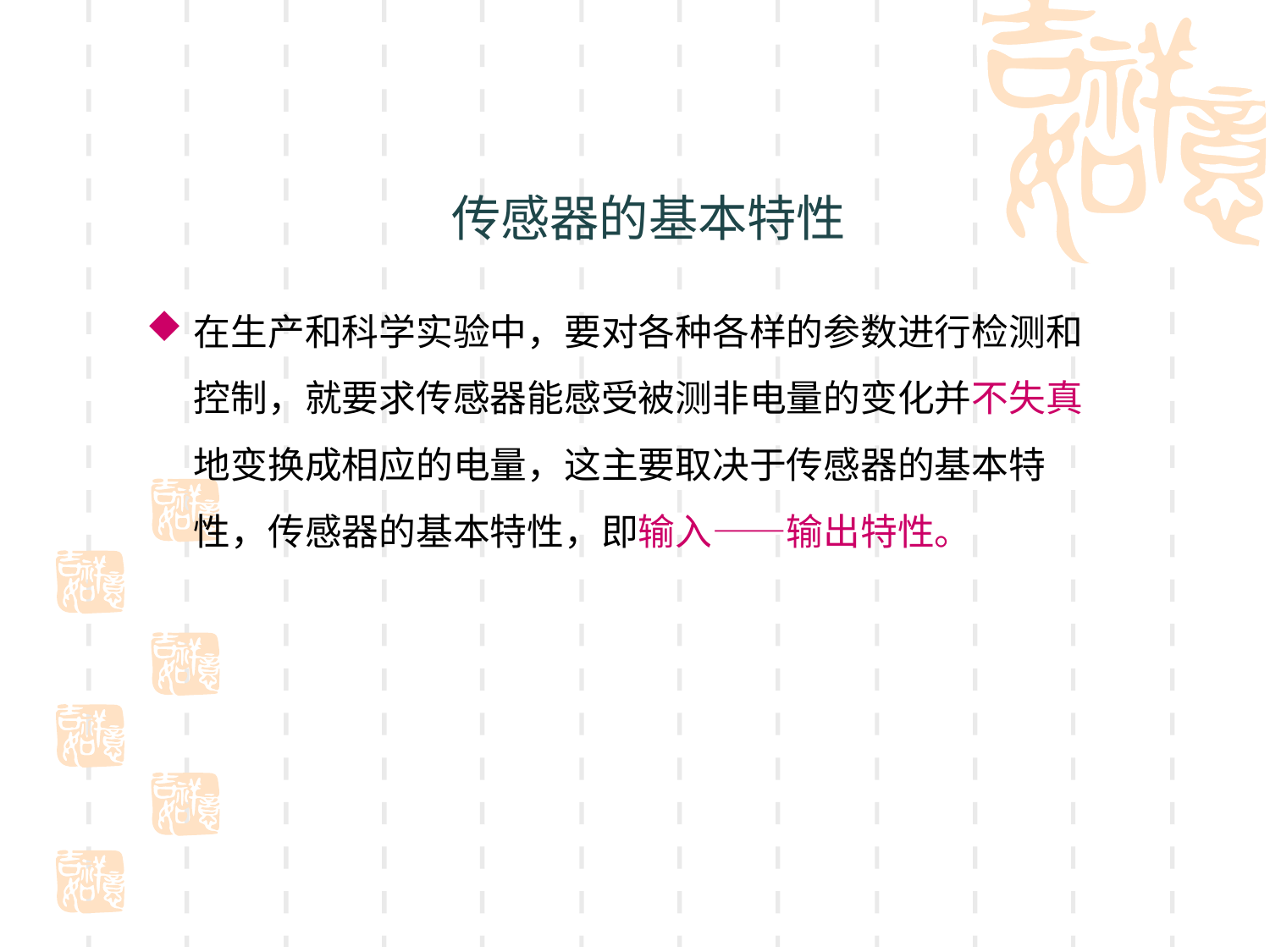

# 传感器的基本特性
在生产和科学实验中，要对各种各样的参数进行检测和控制，就要求传感器能感受被测非电量的变化并不失真地变换成相应的电量，这主要取决于传感器的基本特性，传感器的基本特性，即输入——输出特性。

7